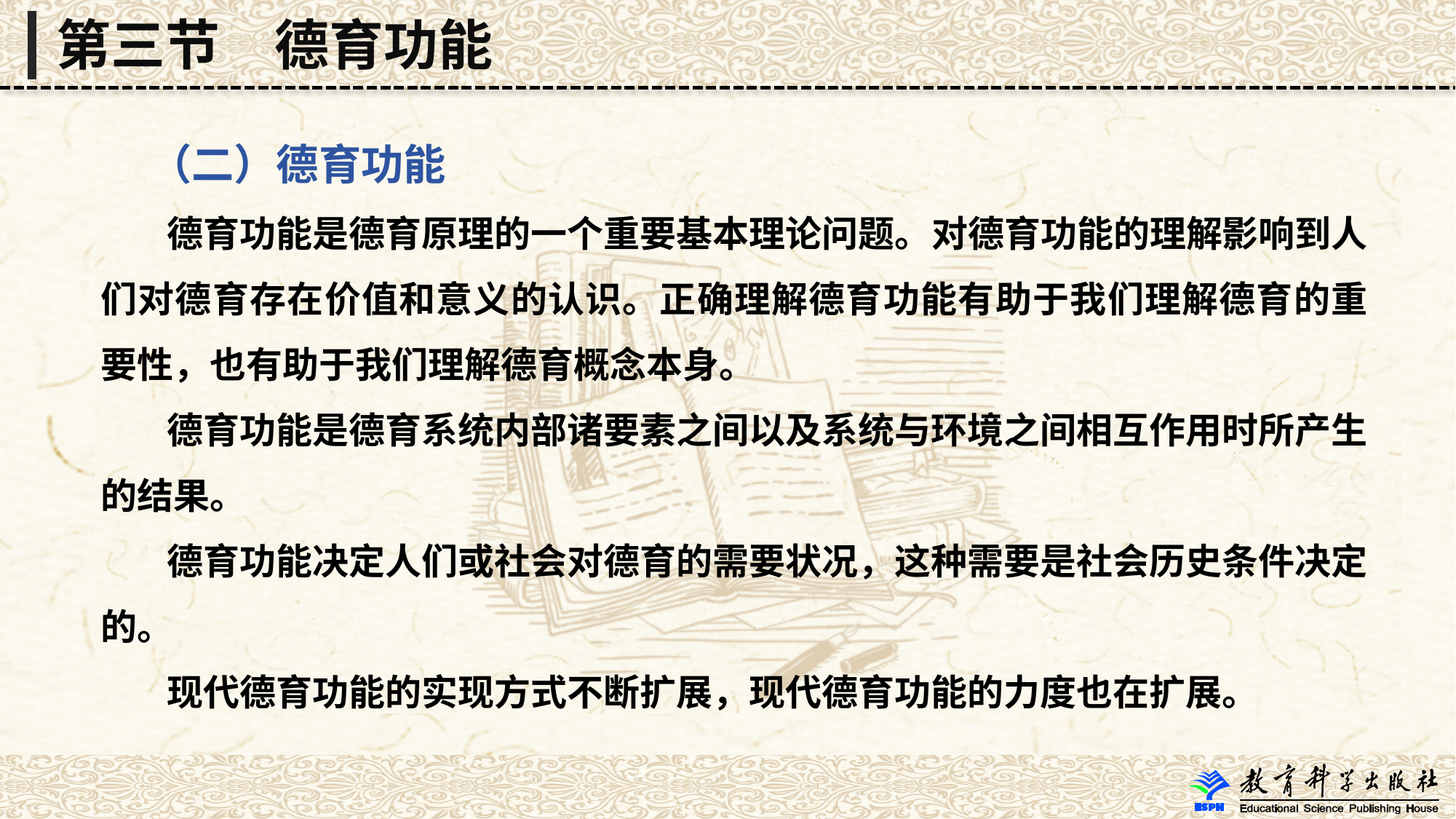

第三节　德育功能
    （二）德育功能
       德育功能是德育原理的一个重要基本理论问题。对德育功能的理解影响到人们对德育存在价值和意义的认识。正确理解德育功能有助于我们理解德育的重要性，也有助于我们理解德育概念本身。
       德育功能是德育系统内部诸要素之间以及系统与环境之间相互作用时所产生的结果。
       德育功能决定人们或社会对德育的需要状况，这种需要是社会历史条件决定的。
       现代德育功能的实现方式不断扩展，现代德育功能的力度也在扩展。